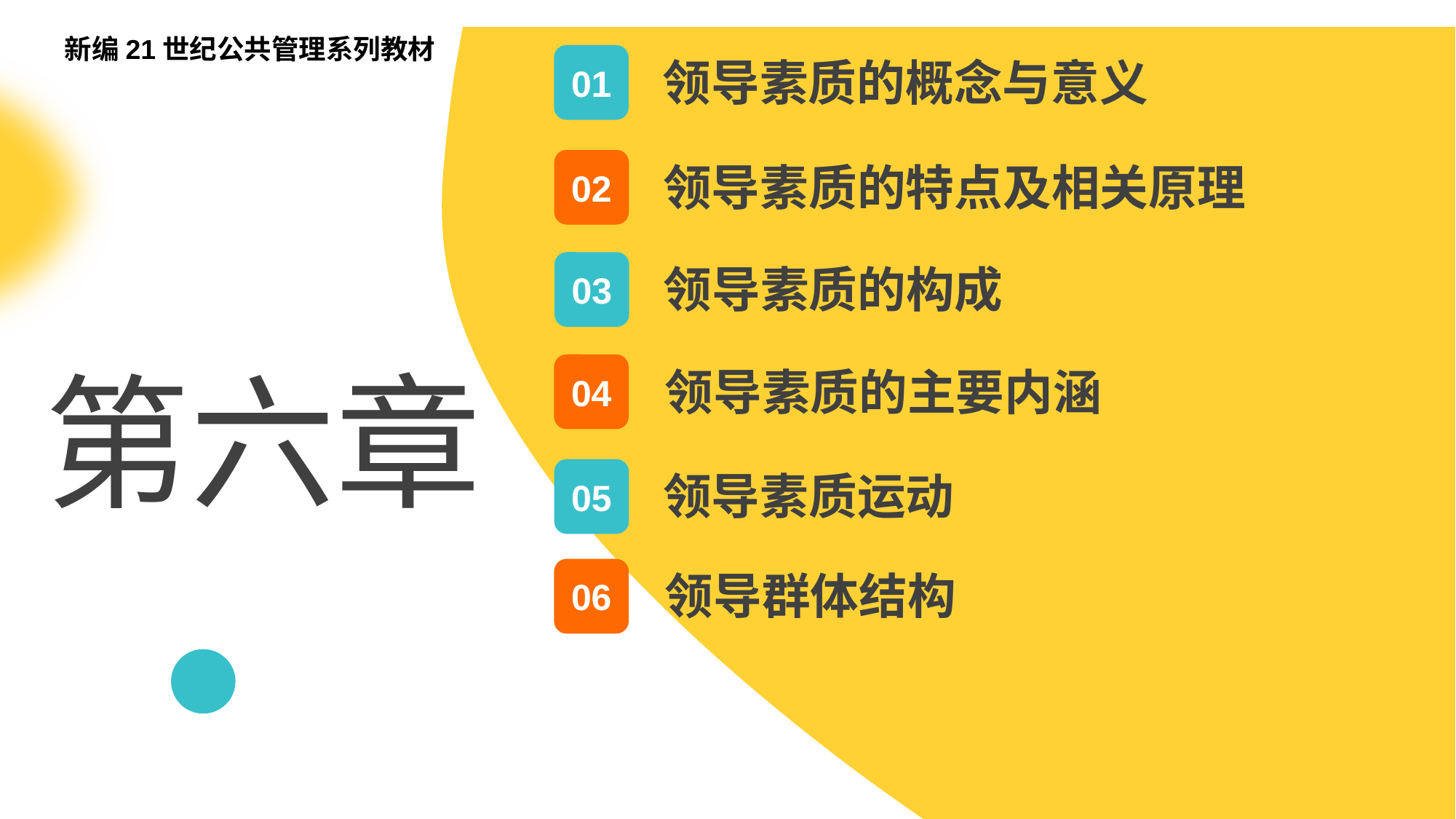

新编21世纪公共管理系列教材

01
领导素质的概念与意义

02
领导素质的特点及相关原理
03
领导素质的构成
第六章
04
领导素质的主要内涵
05
领导素质运动
06
领导群体结构